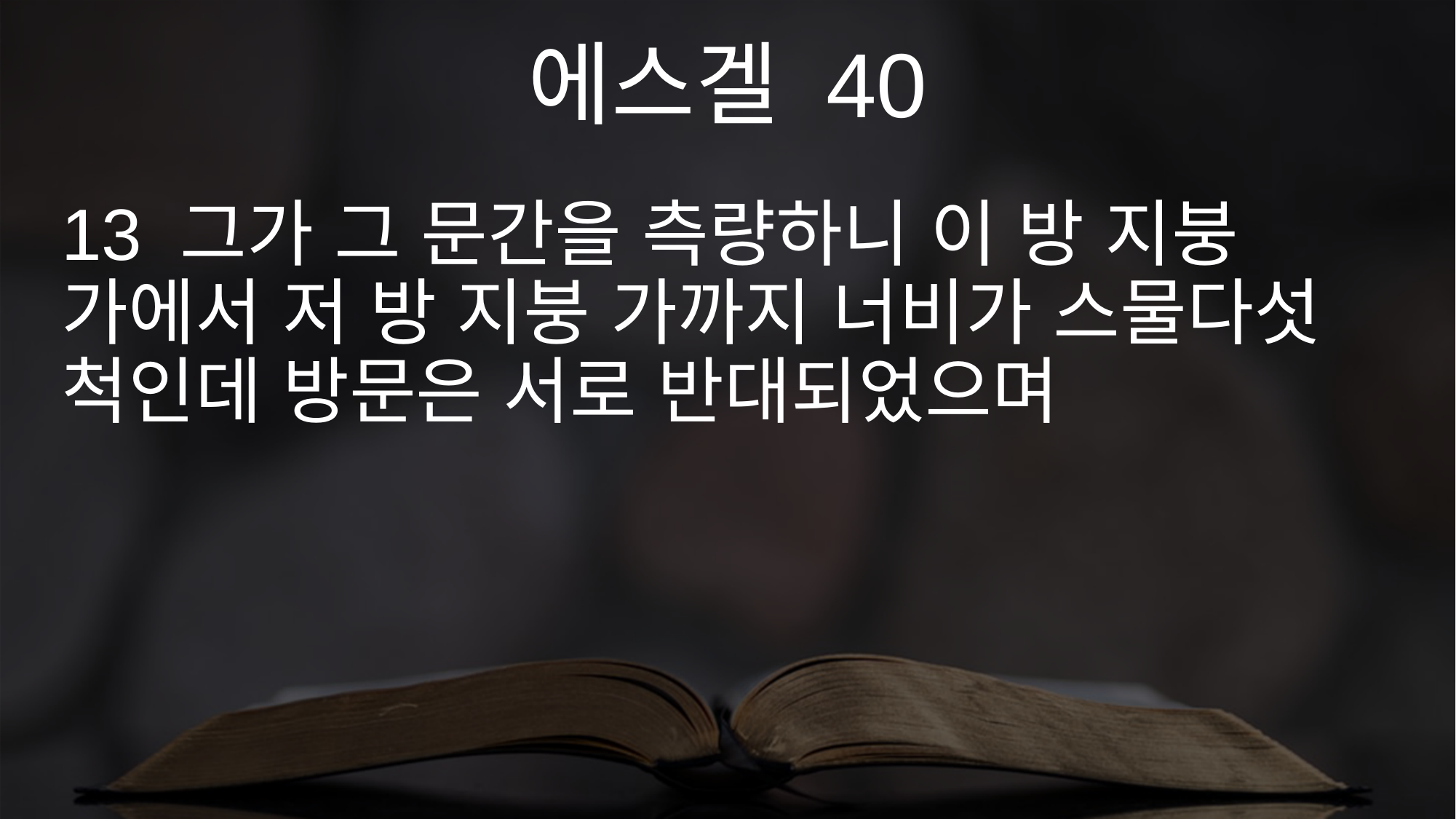

에스겔 40
13 그가 그 문간을 측량하니 이 방 지붕 가에서 저 방 지붕 가까지 너비가 스물다섯 척인데 방문은 서로 반대되었으며